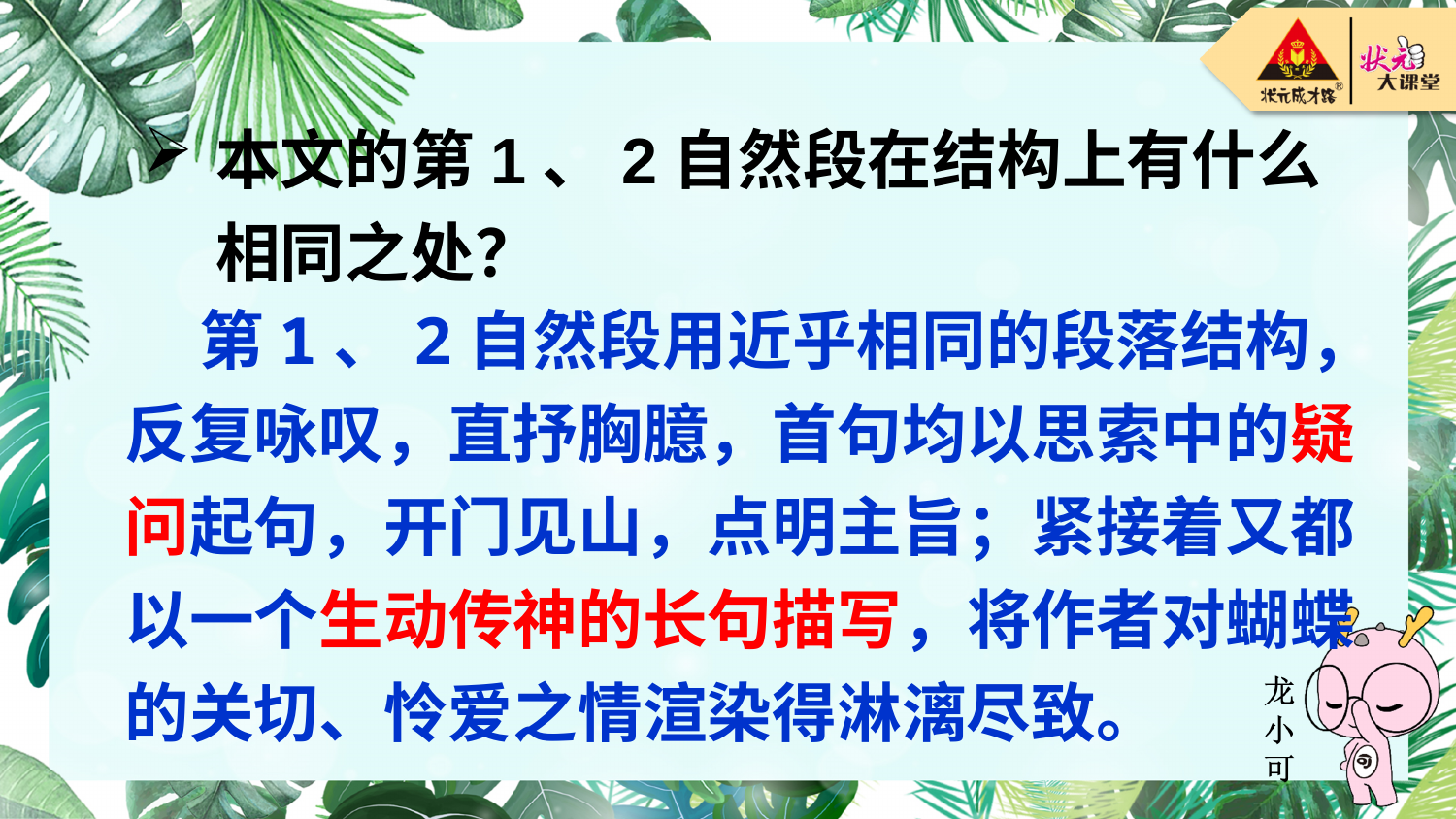

本文的第1、2自然段在结构上有什么相同之处？
    第1、2自然段用近乎相同的段落结构，反复咏叹，直抒胸臆，首句均以思索中的疑问起句，开门见山，点明主旨；紧接着又都以一个生动传神的长句描写，将作者对蝴蝶的关切、怜爱之情渲染得淋漓尽致。